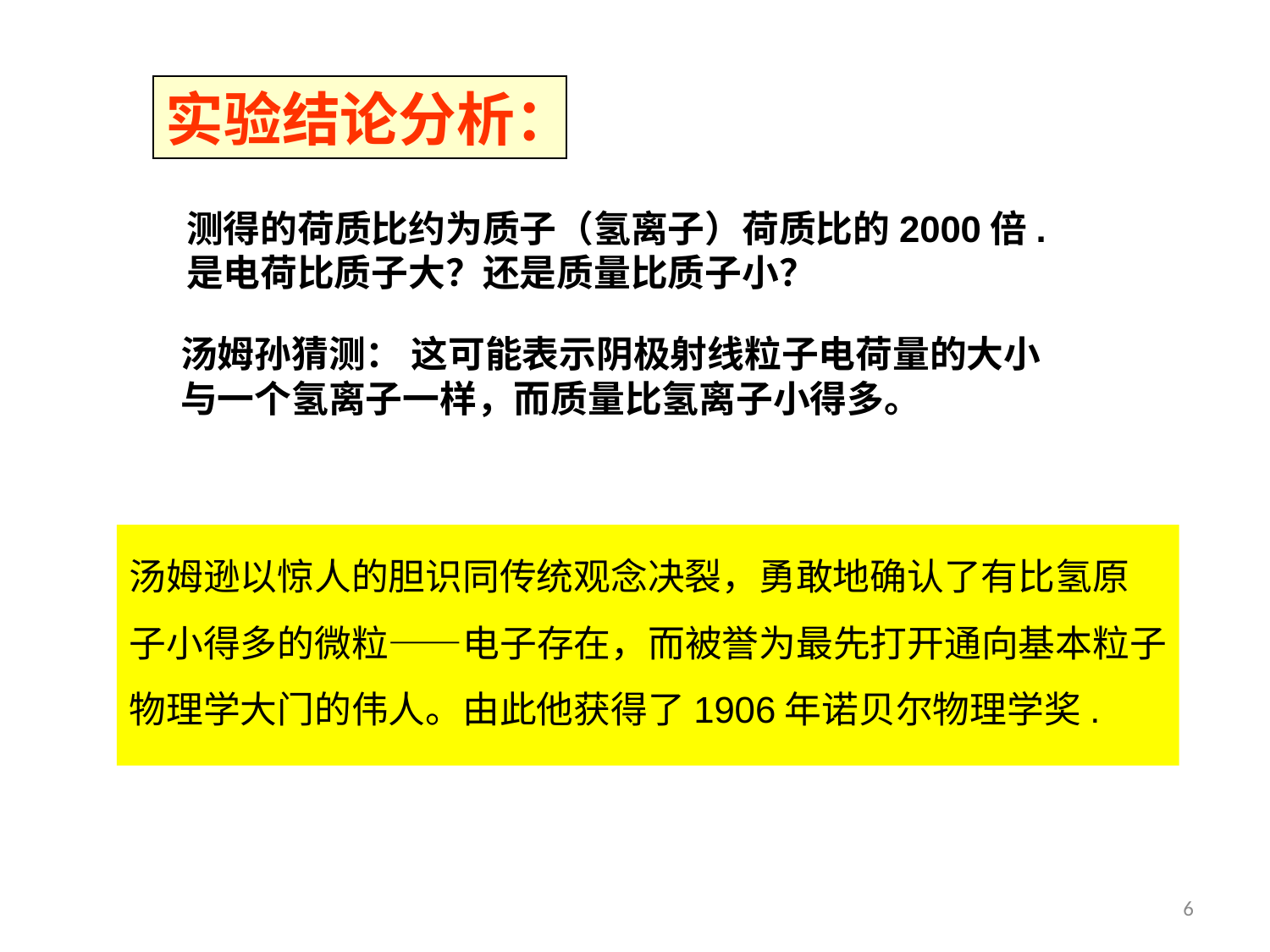

实验结论分析：
测得的荷质比约为质子（氢离子）荷质比的2000倍. 是电荷比质子大？还是质量比质子小？
汤姆孙猜测： 这可能表示阴极射线粒子电荷量的大小与一个氢离子一样，而质量比氢离子小得多。
汤姆逊以惊人的胆识同传统观念决裂，勇敢地确认了有比氢原
子小得多的微粒——电子存在，而被誉为最先打开通向基本粒子
物理学大门的伟人。由此他获得了1906年诺贝尔物理学奖.

6